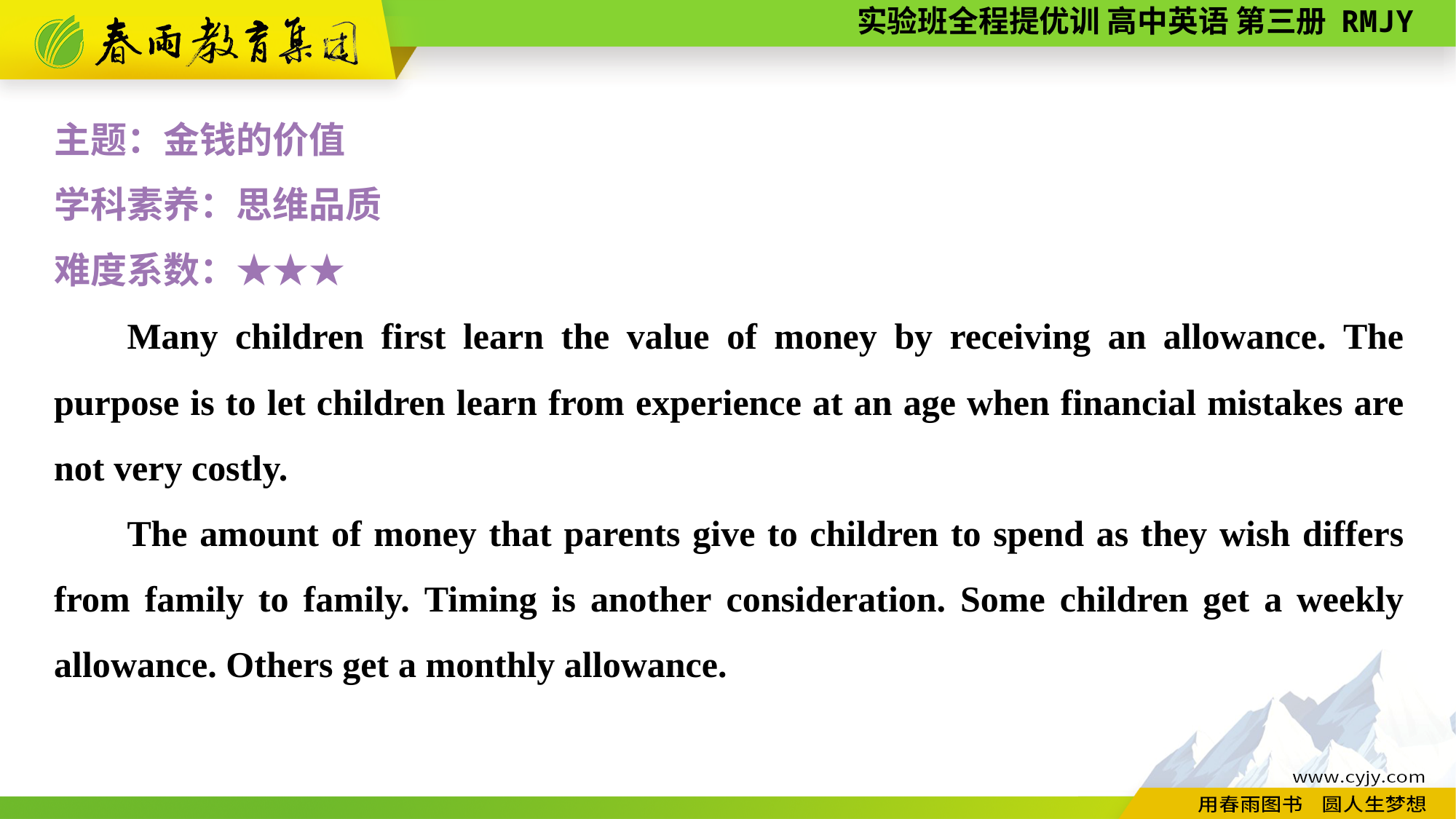

主题：金钱的价值
学科素养：思维品质
难度系数：★★★
Many children first learn the value of money by receiving an allowance. The purpose is to let children learn from experience at an age when financial mistakes are not very costly.
The amount of money that parents give to children to spend as they wish differs from family to family. Timing is another consideration. Some children get a weekly allowance. Others get a monthly allowance.